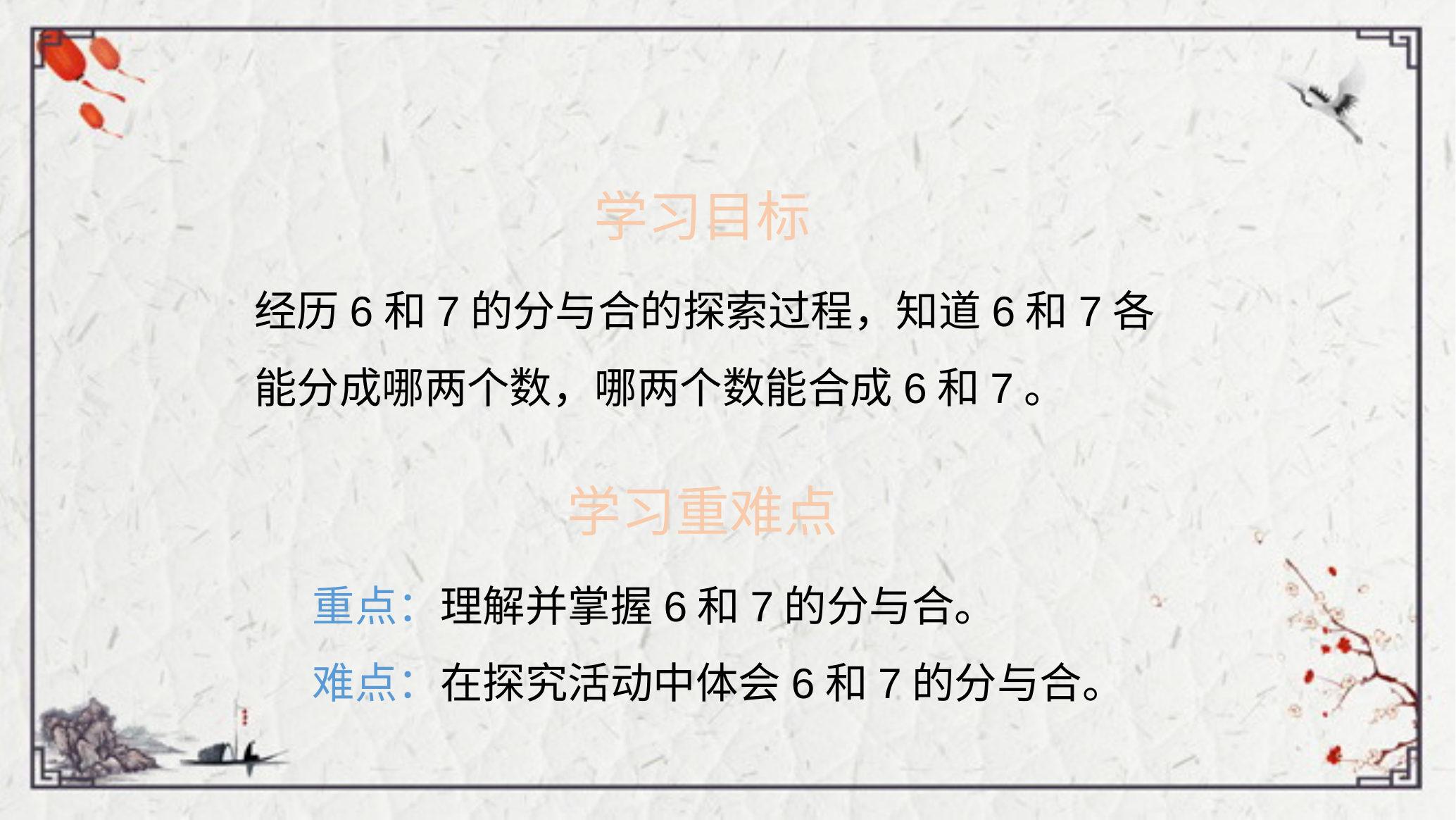

学习目标
经历6和7的分与合的探索过程，知道6和7各能分成哪两个数，哪两个数能合成6和7。
学习重难点
重点：理解并掌握6和7的分与合。
难点：在探究活动中体会6和7的分与合。